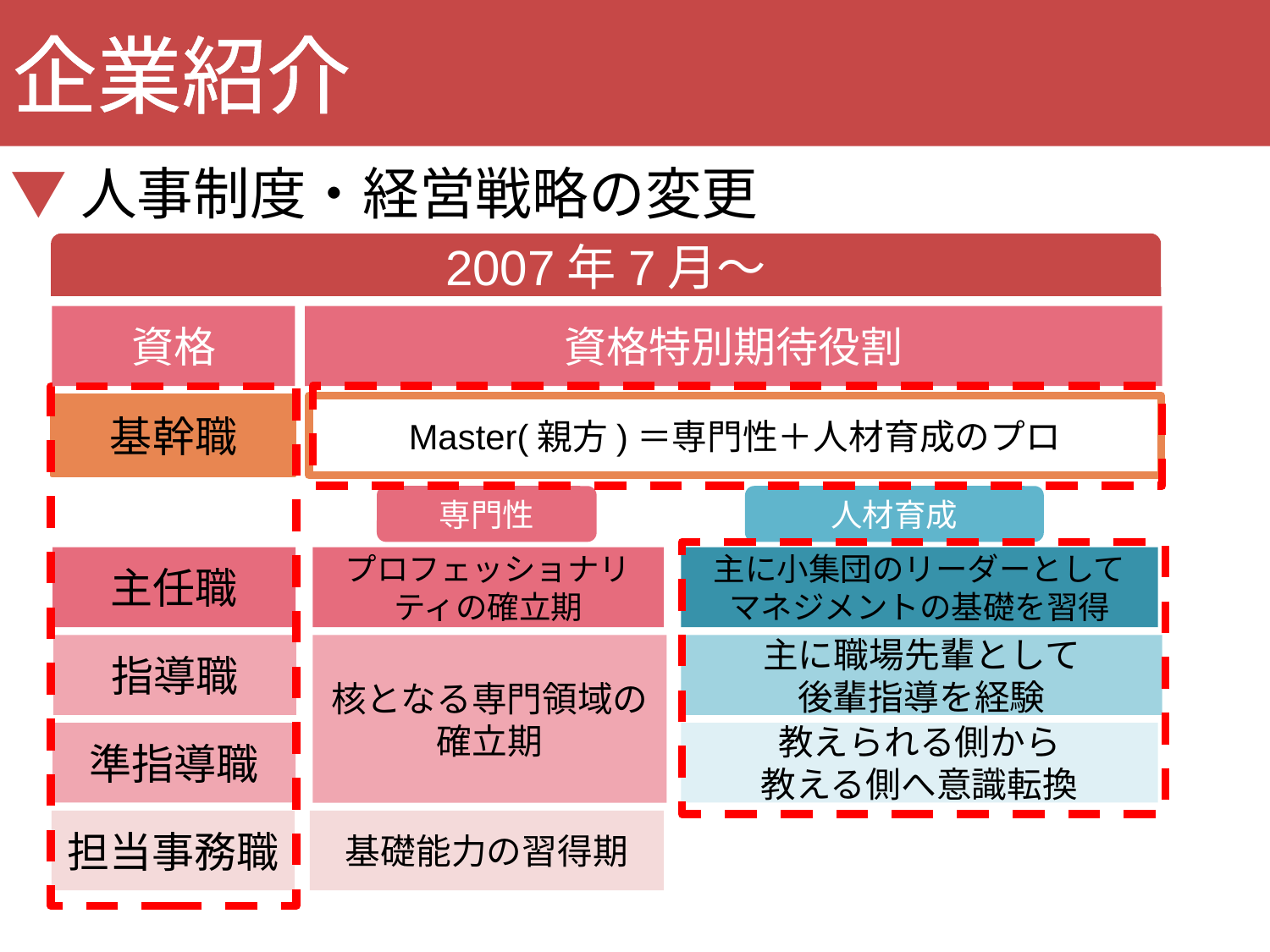

企業紹介
▼人事制度・経営戦略の変更
2007年7月～
資格
資格特別期待役割

基幹職
Master(親方)＝専門性＋人材育成のプロ
専門性
人材育成

主任職
プロフェッショナリティの確立期
主に小集団のリーダーとして
マネジメントの基礎を習得
指導職
核となる専門領域の
確立期
主に職場先輩として
後輩指導を経験
準指導職
教えられる側から
教える側へ意識転換
担当事務職
基礎能力の習得期